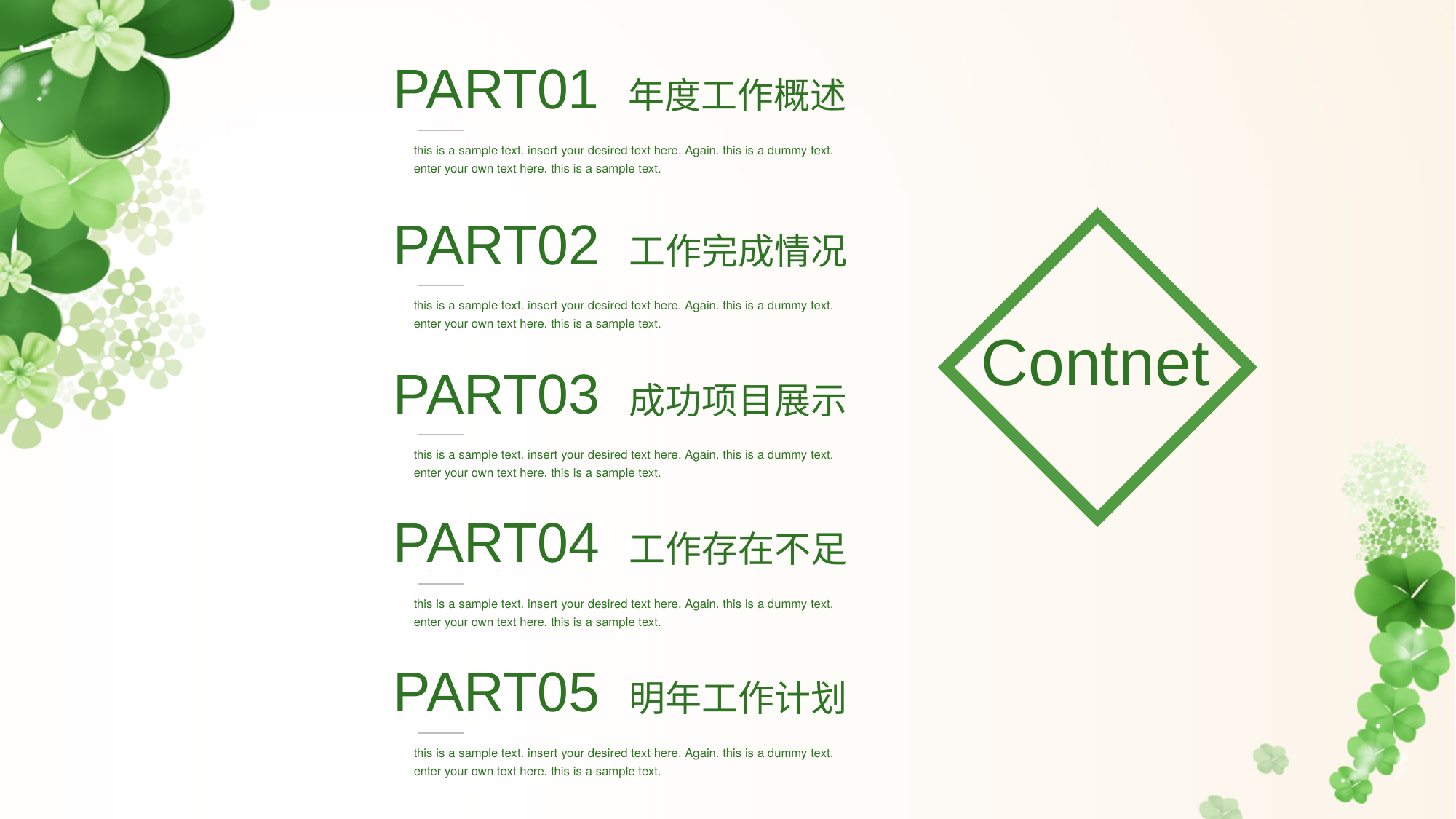

PART01 年度工作概述

this is a sample text. insert your desired text here. Again. this is a dummy text. enter your own text here. this is a sample text.
PART02 工作完成情况

this is a sample text. insert your desired text here. Again. this is a dummy text. enter your own text here. this is a sample text.

Contnet
PART03 成功项目展示

this is a sample text. insert your desired text here. Again. this is a dummy text. enter your own text here. this is a sample text.
PART04 工作存在不足

this is a sample text. insert your desired text here. Again. this is a dummy text. enter your own text here. this is a sample text.
PART05 明年工作计划

this is a sample text. insert your desired text here. Again. this is a dummy text. enter your own text here. this is a sample text.